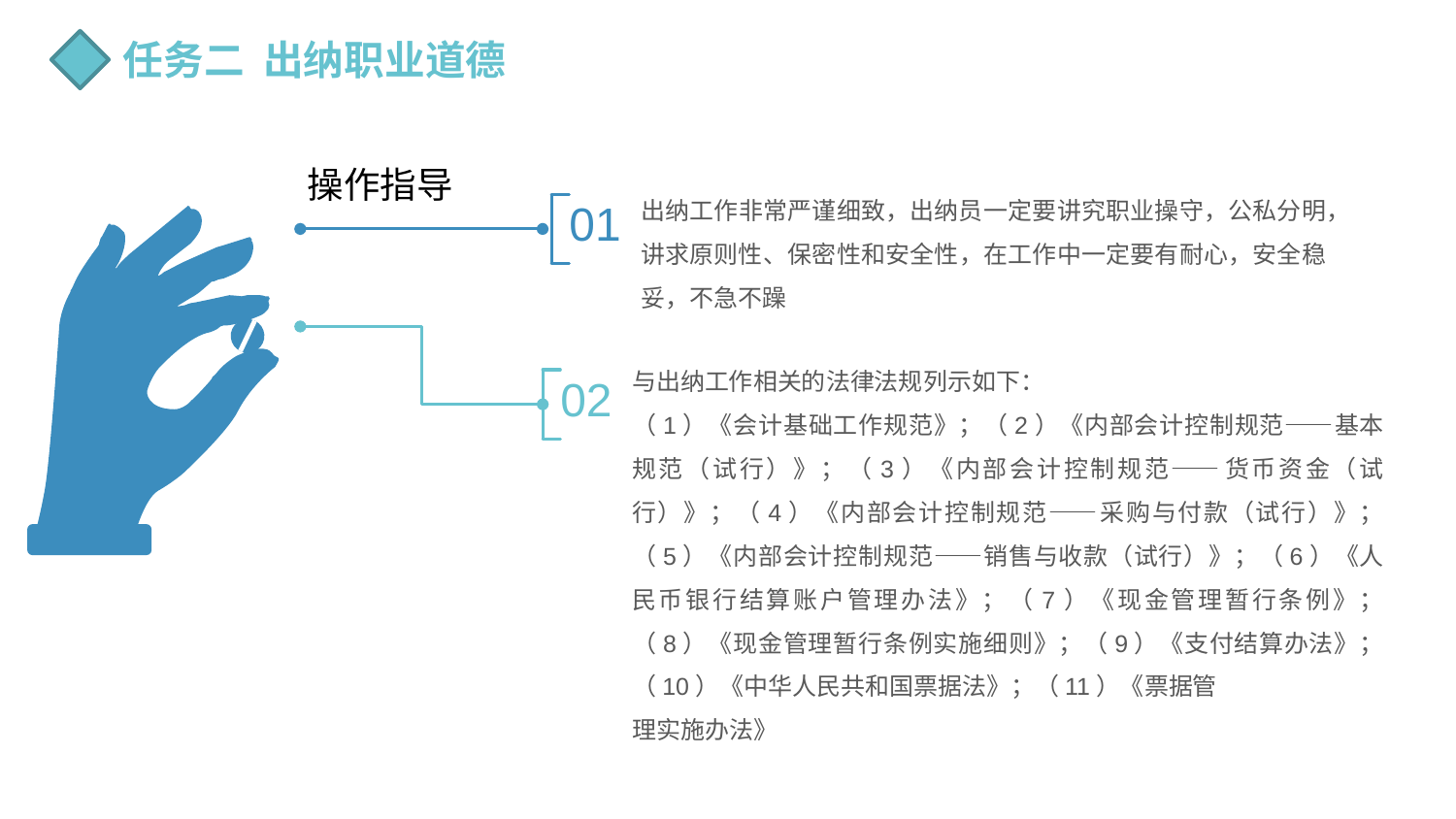

任务二  出纳职业道德

操作指导
出纳工作非常严谨细致，出纳员一定要讲究职业操守，公私分明，讲求原则性、保密性和安全性，在工作中一定要有耐心，安全稳妥，不急不躁
01

02
与出纳工作相关的法律法规列示如下：
（1）《会计基础工作规范》；（2）《内部会计控制规范——基本规范（试行）》；（3）《内部会计控制规范——货币资金（试行）》；（4）《内部会计控制规范——采购与付款（试行）》；（5）《内部会计控制规范——销售与收款（试行）》；（6）《人民币银行结算账户管理办法》；（7）《现金管理暂行条例》；（8）《现金管理暂行条例实施细则》；（9）《支付结算办法》；（10）《中华人民共和国票据法》；（11）《票据管
理实施办法》